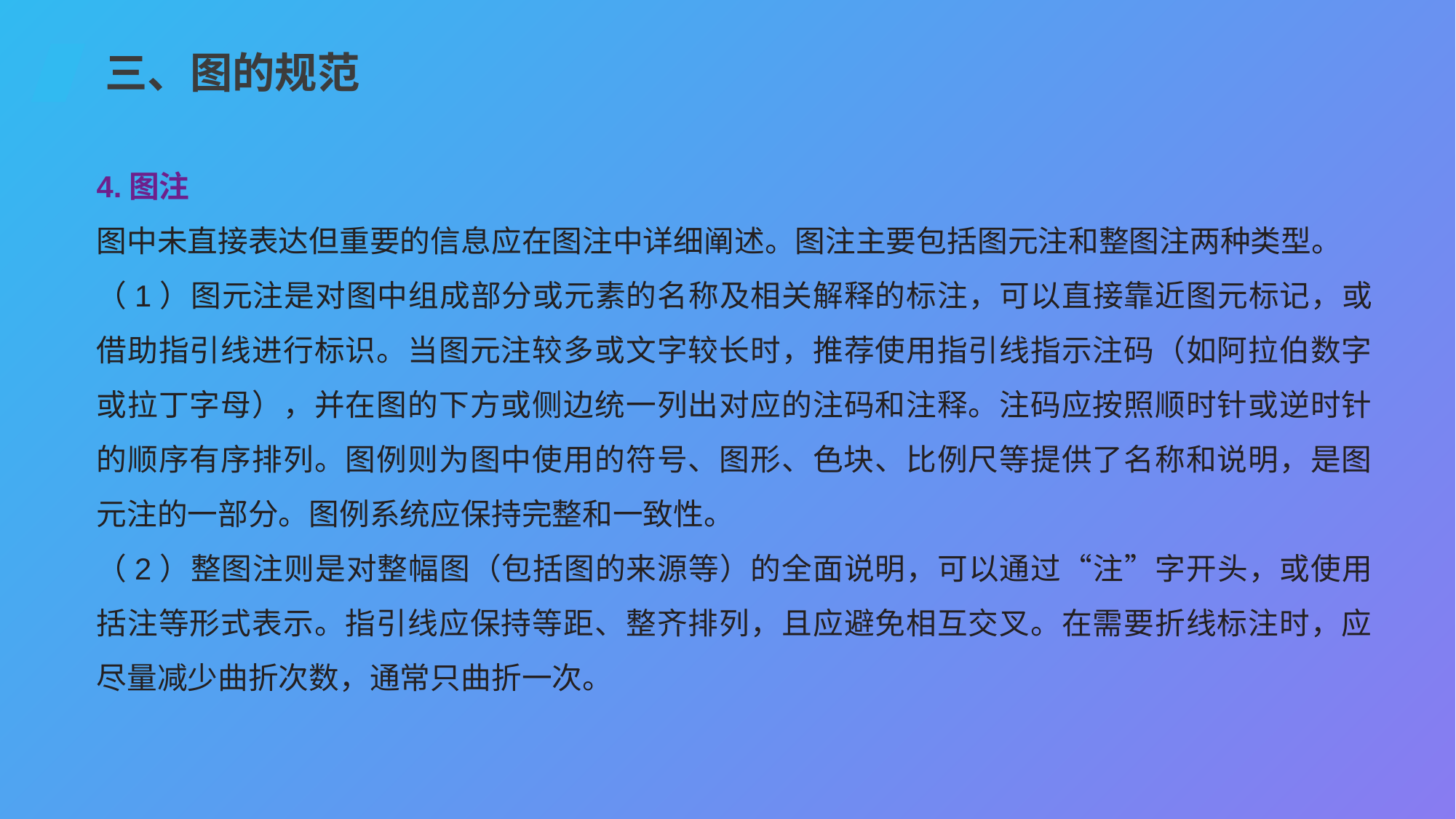

三、图的规范
4.图注
图中未直接表达但重要的信息应在图注中详细阐述。图注主要包括图元注和整图注两种类型。
（1）图元注是对图中组成部分或元素的名称及相关解释的标注，可以直接靠近图元标记，或借助指引线进行标识。当图元注较多或文字较长时，推荐使用指引线指示注码（如阿拉伯数字或拉丁字母），并在图的下方或侧边统一列出对应的注码和注释。注码应按照顺时针或逆时针的顺序有序排列。图例则为图中使用的符号、图形、色块、比例尺等提供了名称和说明，是图元注的一部分。图例系统应保持完整和一致性。
（2）整图注则是对整幅图（包括图的来源等）的全面说明，可以通过“注”字开头，或使用括注等形式表示。指引线应保持等距、整齐排列，且应避免相互交叉。在需要折线标注时，应尽量减少曲折次数，通常只曲折一次。